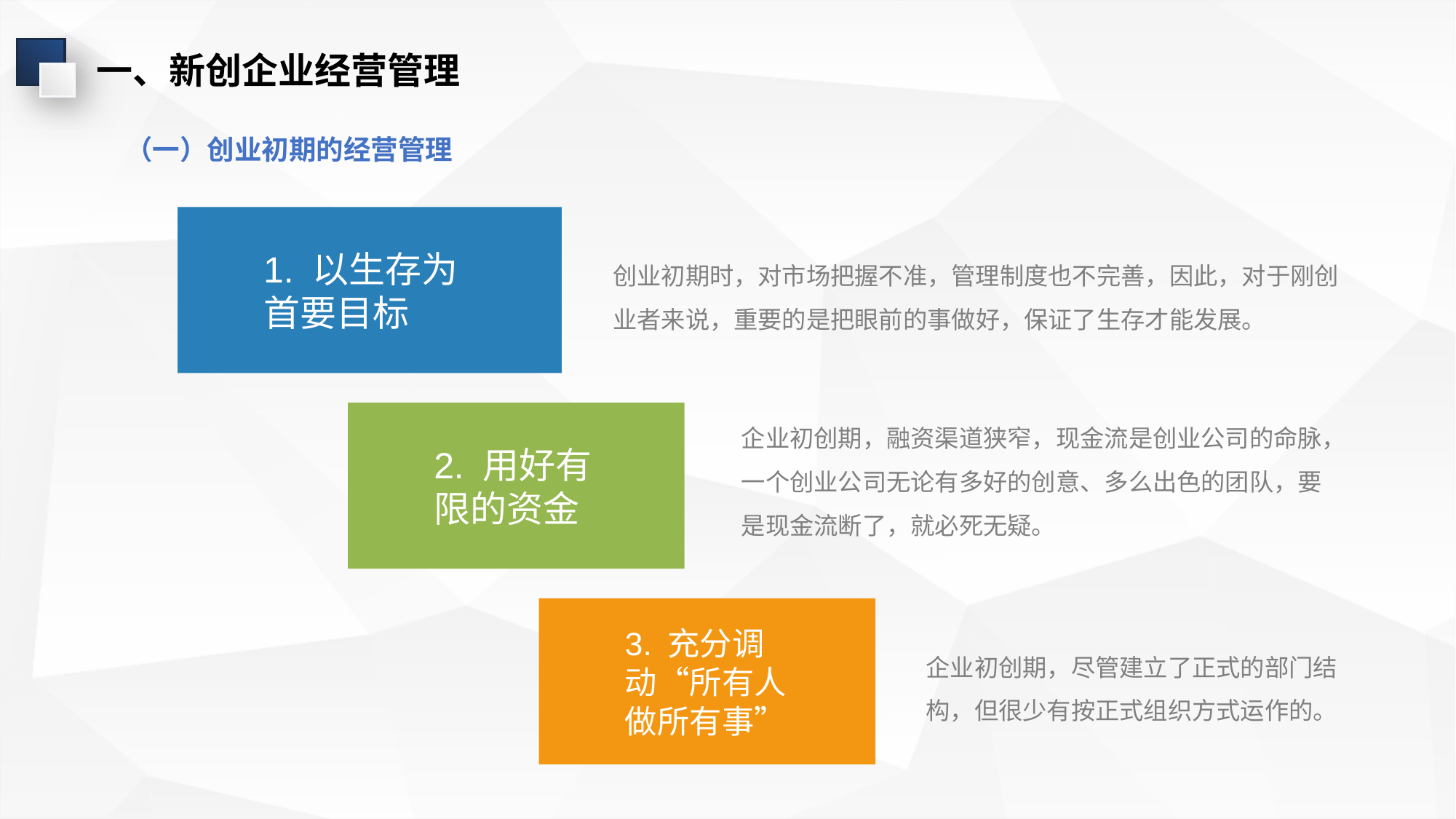

一、新创企业经营管理
（一）创业初期的经营管理
1. 以生存为首要目标
创业初期时，对市场把握不准，管理制度也不完善，因此，对于刚创业者来说，重要的是把眼前的事做好，保证了生存才能发展。
2. 用好有限的资金
企业初创期，融资渠道狭窄，现金流是创业公司的命脉，一个创业公司无论有多好的创意、多么出色的团队，要是现金流断了，就必死无疑。
3. 充分调动“所有人做所有事”
企业初创期，尽管建立了正式的部门结构，但很少有按正式组织方式运作的。